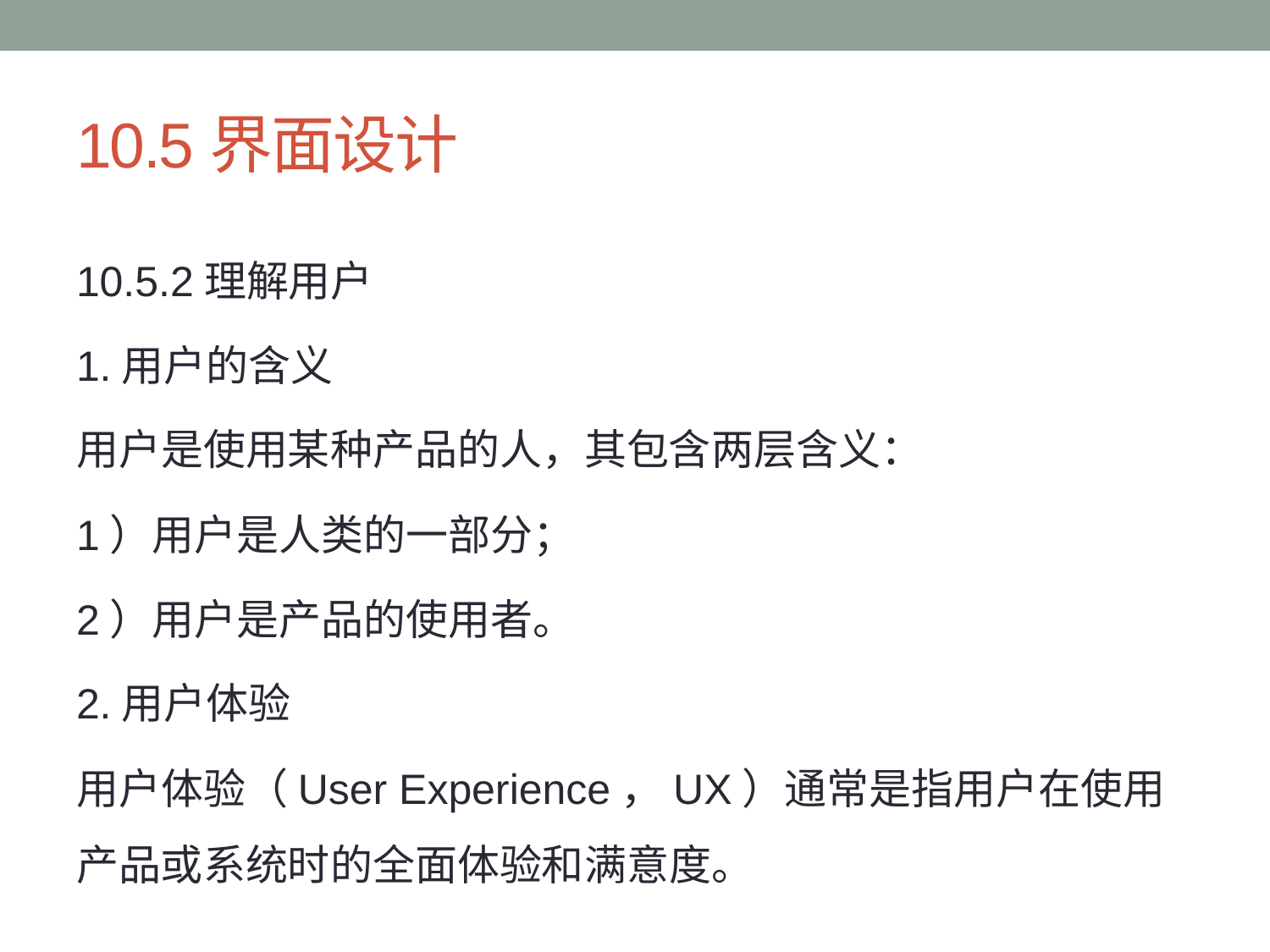

# 10.5界面设计
10.5.2理解用户
1.用户的含义
用户是使用某种产品的人，其包含两层含义：
1）用户是人类的一部分；
2）用户是产品的使用者。
2.用户体验
用户体验（User Experience，UX）通常是指用户在使用产品或系统时的全面体验和满意度。